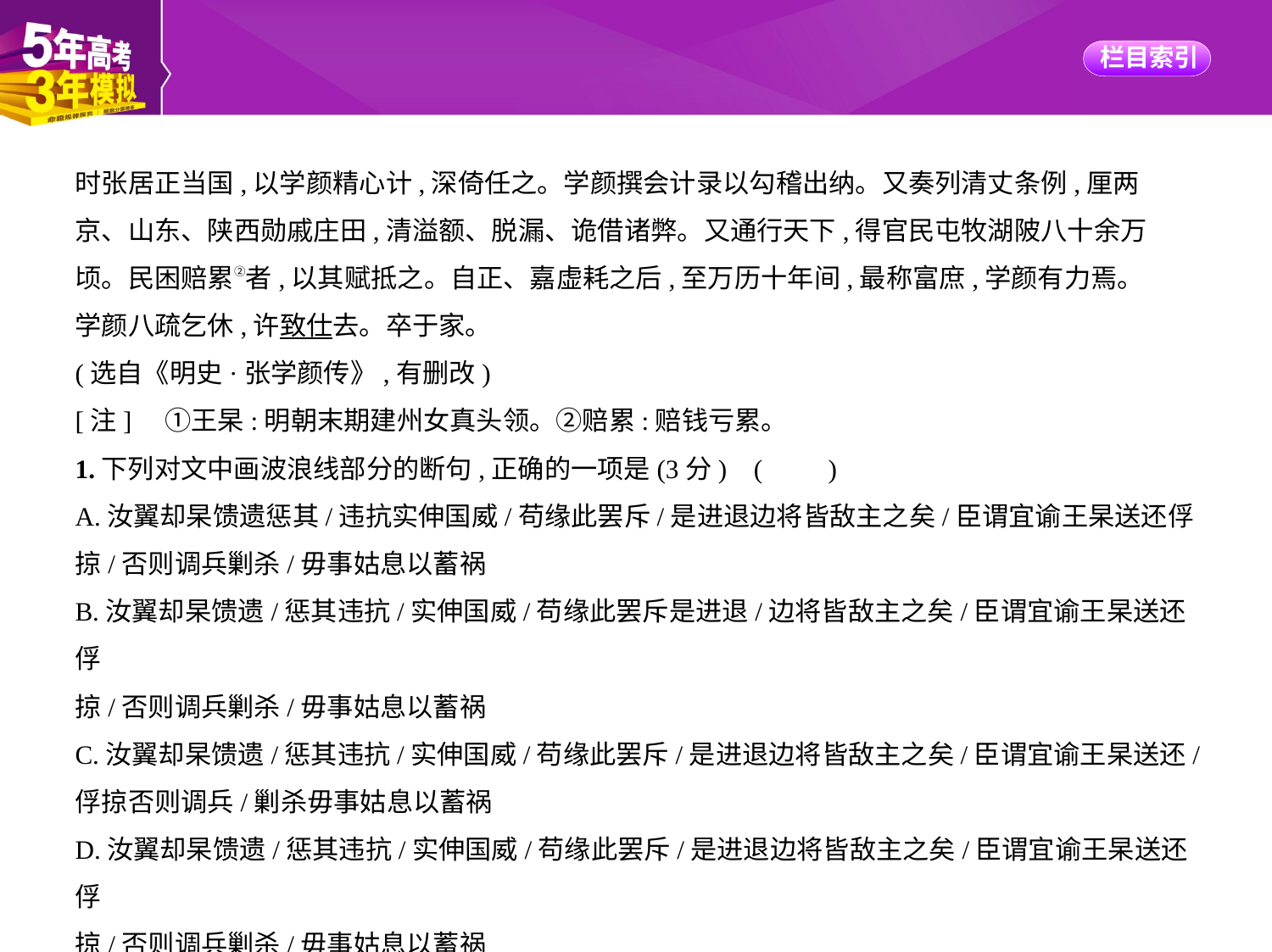

时张居正当国,以学颜精心计,深倚任之。学颜撰会计录以勾稽出纳。又奏列清丈条例,厘两
京、山东、陕西勋戚庄田,清溢额、脱漏、诡借诸弊。又通行天下,得官民屯牧湖陂八十余万
顷。民困赔累②者,以其赋抵之。自正、嘉虚耗之后,至万历十年间,最称富庶,学颜有力焉。
学颜八疏乞休,许致仕去。卒于家。
(选自《明史·张学颜传》,有删改)
[注]　①王杲:明朝末期建州女真头领。②赔累:赔钱亏累。
1.下列对文中画波浪线部分的断句,正确的一项是(3分) (　　)
A.汝翼却杲馈遗惩其/违抗实伸国威/苟缘此罢斥/是进退边将皆敌主之矣/臣谓宜谕王杲送还俘
掠/否则调兵剿杀/毋事姑息以蓄祸
B.汝翼却杲馈遗/惩其违抗/实伸国威/苟缘此罢斥是进退/边将皆敌主之矣/臣谓宜谕王杲送还俘
掠/否则调兵剿杀/毋事姑息以蓄祸
C.汝翼却杲馈遗/惩其违抗/实伸国威/苟缘此罢斥/是进退边将皆敌主之矣/臣谓宜谕王杲送还/
俘掠否则调兵/剿杀毋事姑息以蓄祸
D.汝翼却杲馈遗/惩其违抗/实伸国威/苟缘此罢斥/是进退边将皆敌主之矣/臣谓宜谕王杲送还俘
掠/否则调兵剿杀/毋事姑息以蓄祸